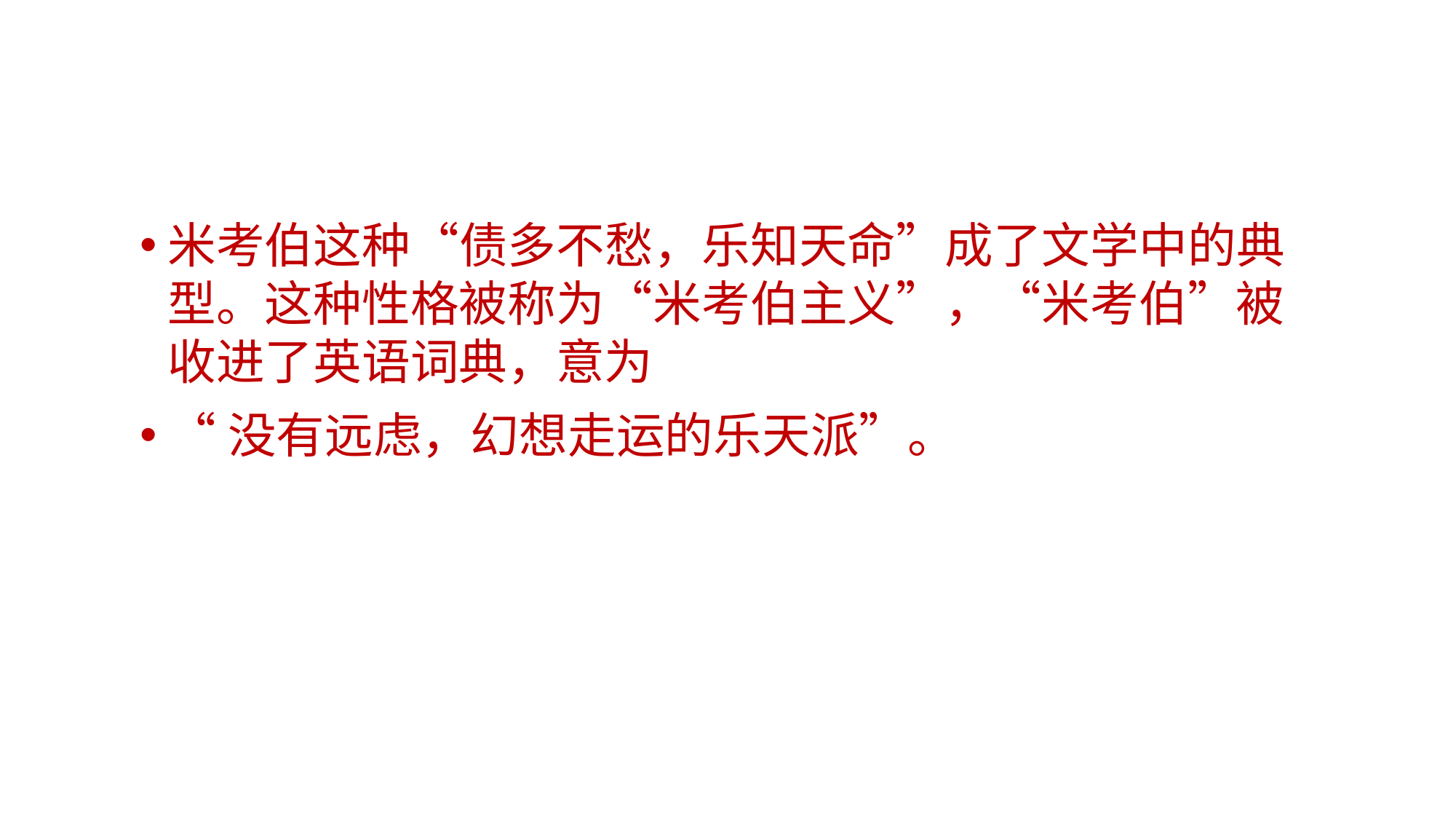

米考伯这种“债多不愁，乐知天命”成了文学中的典型。这种性格被称为“米考伯主义”，“米考伯”被收进了英语词典，意为
“没有远虑，幻想走运的乐天派”。